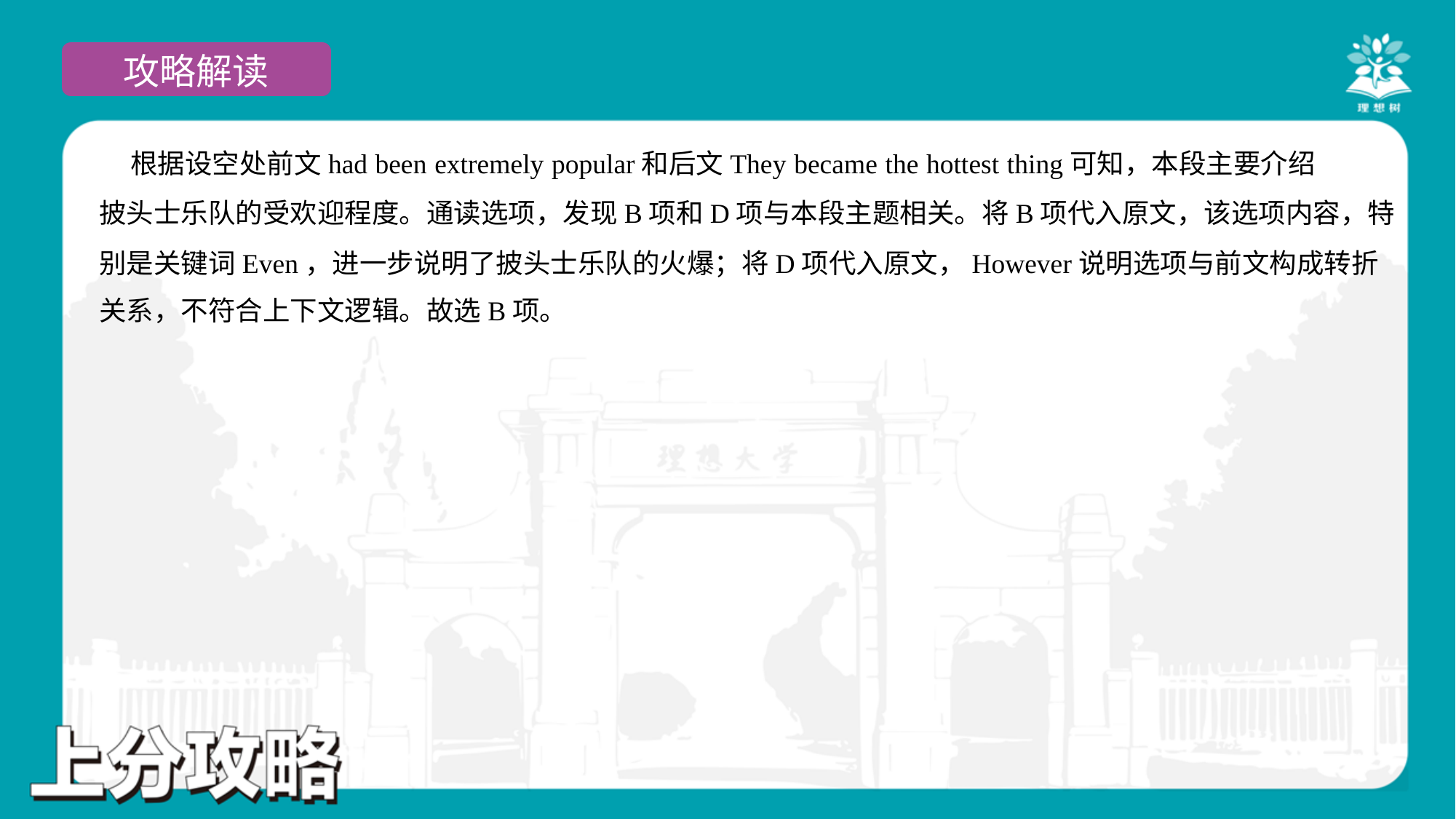

根据设空处前文had been extremely popular和后文They became the hottest thing可知，本段主要介绍
披头士乐队的受欢迎程度。通读选项，发现B项和D项与本段主题相关。将B项代入原文，该选项内容，特
别是关键词Even，进一步说明了披头士乐队的火爆；将D项代入原文，However说明选项与前文构成转折
关系，不符合上下文逻辑。故选B项。#18